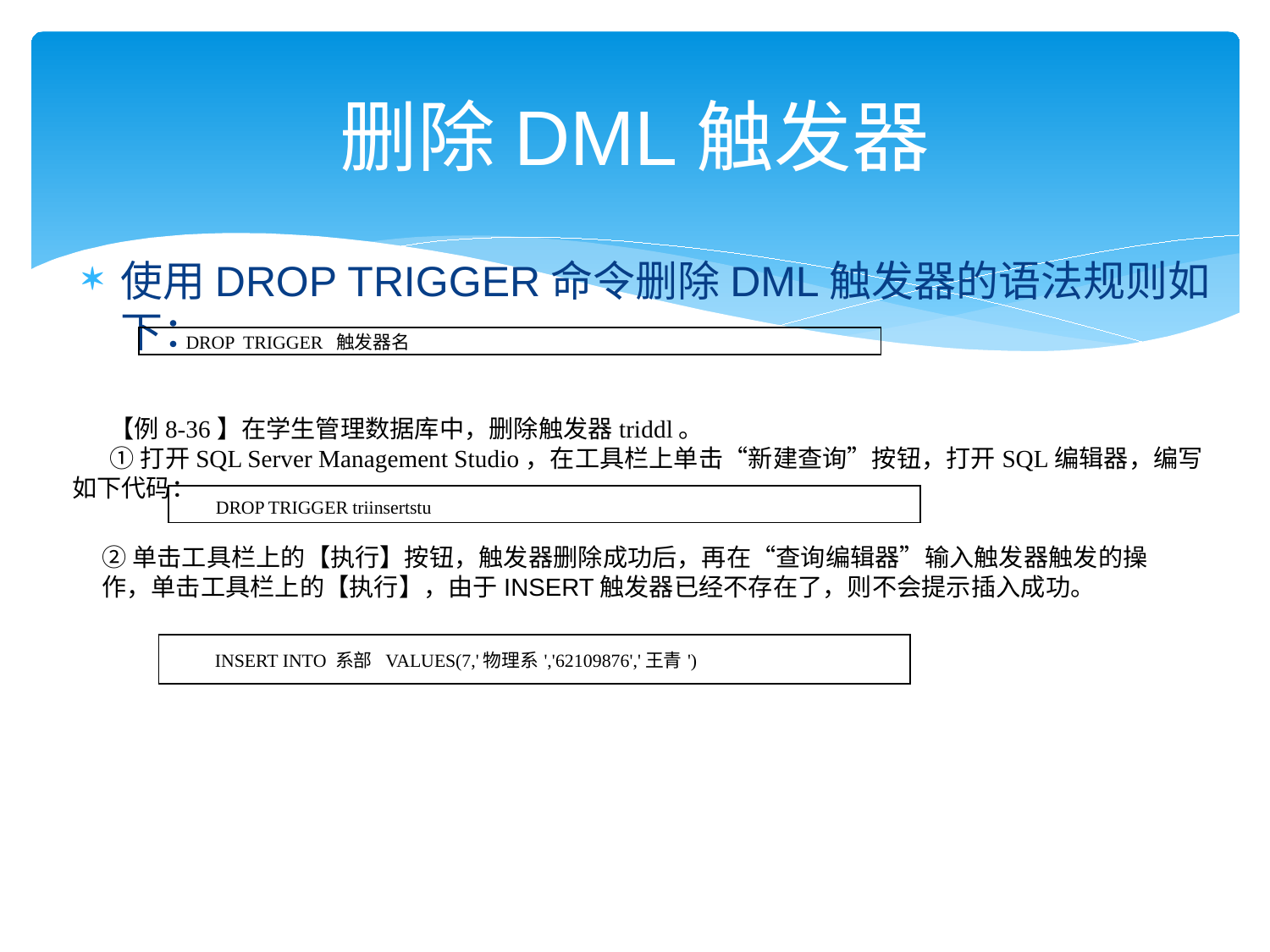

# 删除DML触发器
使用DROP TRIGGER命令删除DML触发器的语法规则如下：

| DROP TRIGGER 触发器名 |
| --- |
【例8-36】在学生管理数据库中，删除触发器triddl。
①打开SQL Server Management Studio，在工具栏上单击“新建查询”按钮，打开SQL编辑器，编写如下代码：
| DROP TRIGGER triinsertstu |
| --- |
②单击工具栏上的【执行】按钮，触发器删除成功后，再在“查询编辑器”输入触发器触发的操作，单击工具栏上的【执行】，由于INSERT触发器已经不存在了，则不会提示插入成功。
| INSERT INTO 系部 VALUES(7,'物理系','62109876','王青') |
| --- |